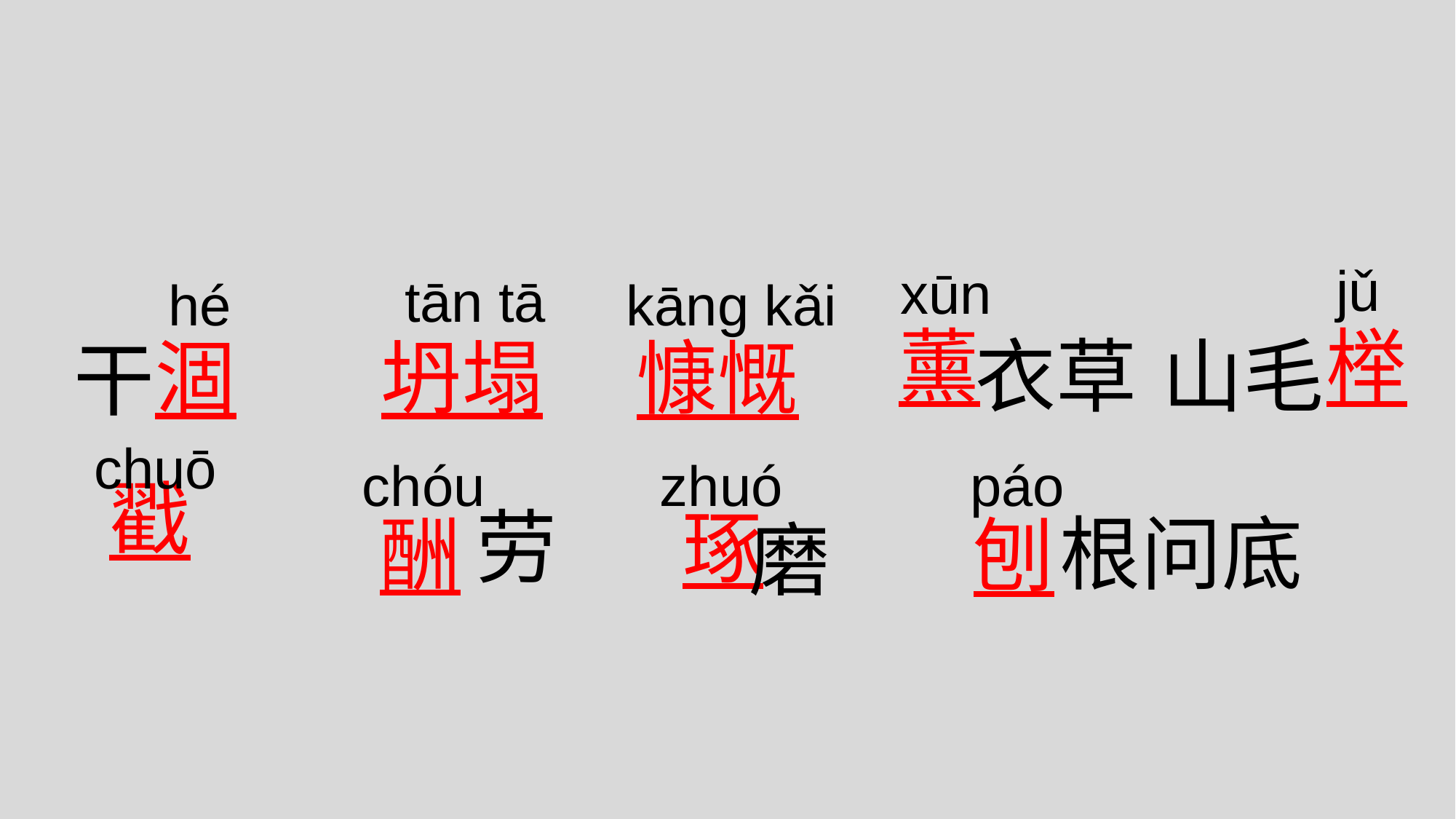

jǔ
xūn
tān tā
hé
kāng kǎi
薰
榉
衣草
山毛
涸
坍塌
慷慨
干
chuō
chóu
zhuó
páo
劳
琢
根问底
酬
戳
刨
磨